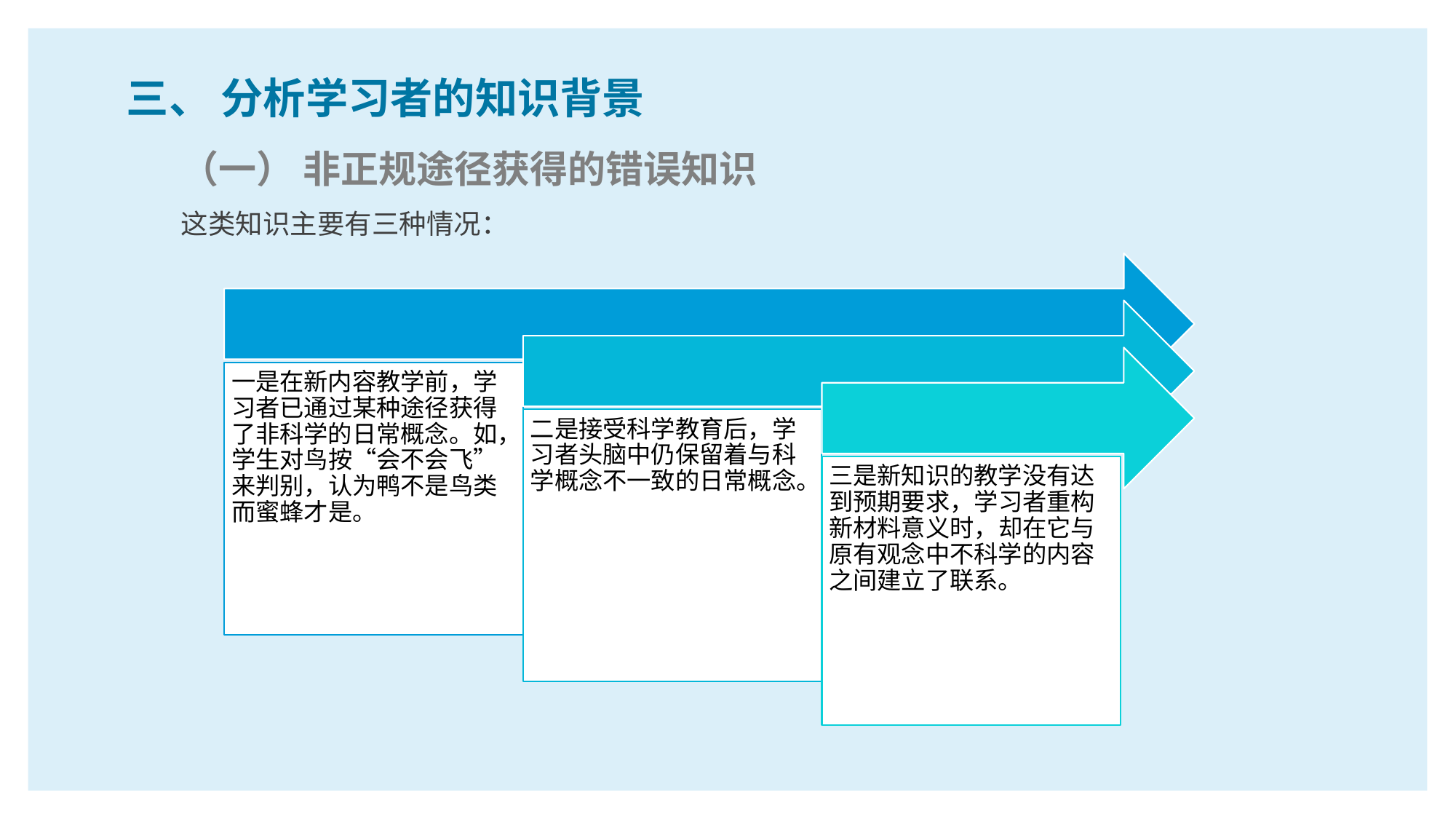

三、 分析学习者的知识背景
（一） 非正规途径获得的错误知识
这类知识主要有三种情况：

一是在新内容教学前，学习者已通过某种途径获得了非科学的日常概念。如，学生对鸟按“会不会飞”来判别，认为鸭不是鸟类而蜜蜂才是。

二是接受科学教育后，学习者头脑中仍保留着与科学概念不一致的日常概念。

三是新知识的教学没有达到预期要求，学习者重构新材料意义时，却在它与原有观念中不科学的内容之间建立了联系。